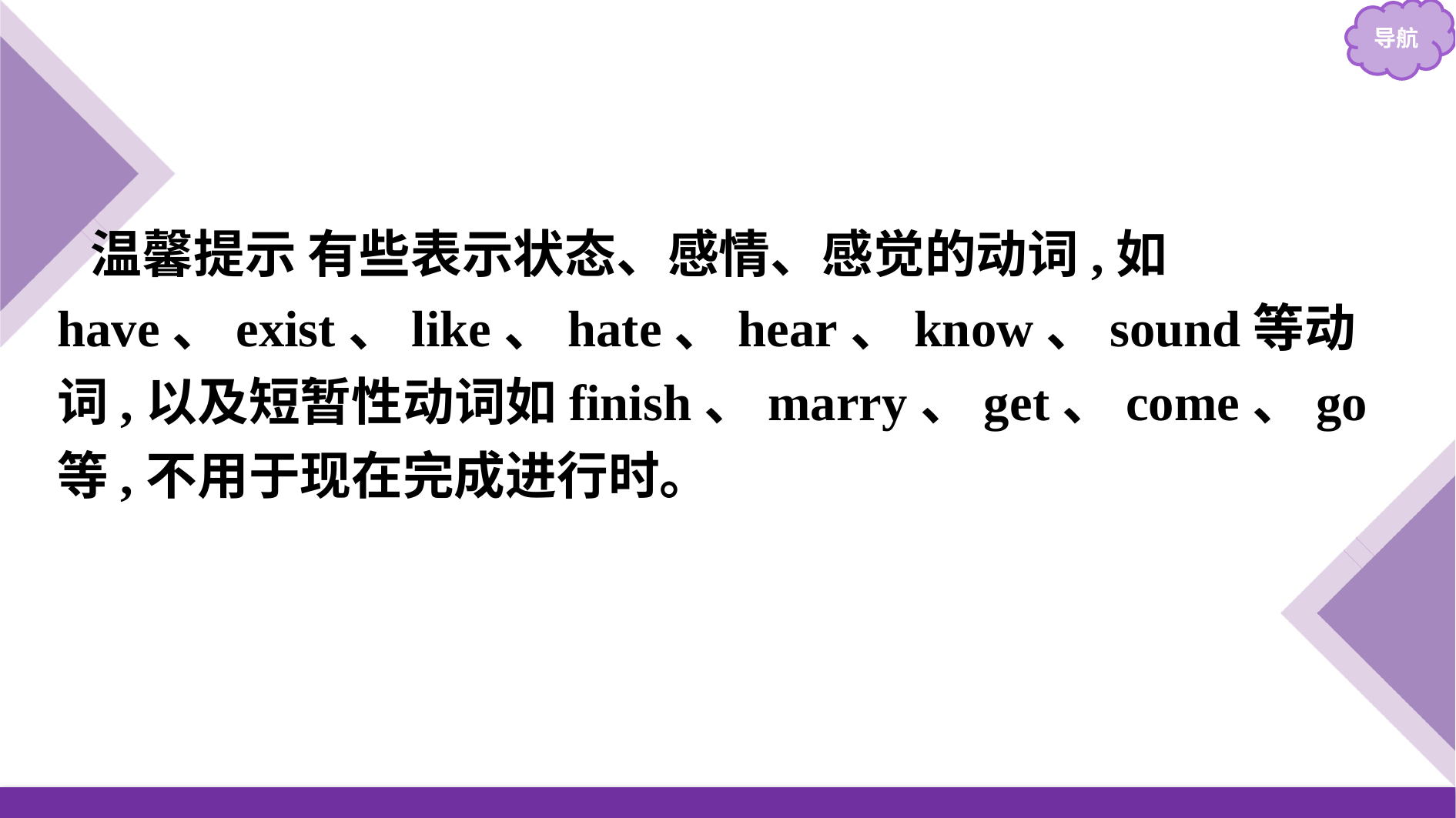

温馨提示 有些表示状态、感情、感觉的动词,如have、exist、like、hate、hear、know、sound等动词,以及短暂性动词如finish、marry、get、come、go等,不用于现在完成进行时。